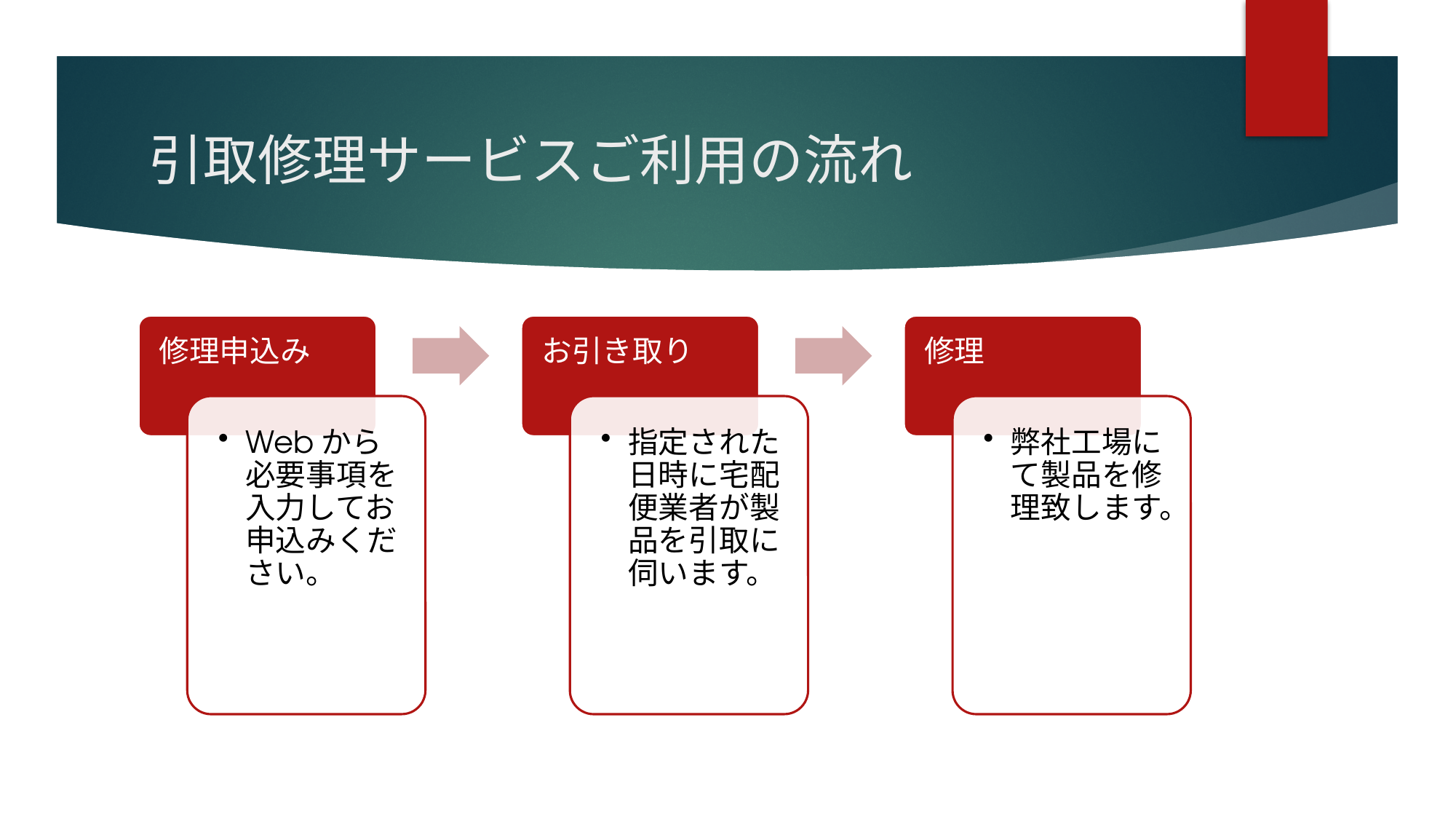

# 引取修理サービスご利用の流れ
修理申込み
Webから必要事項を入力してお申込みください。

お引き取り
指定された日時に宅配便業者が製品を引取に伺います。

修理
弊社工場にて製品を修理致します。